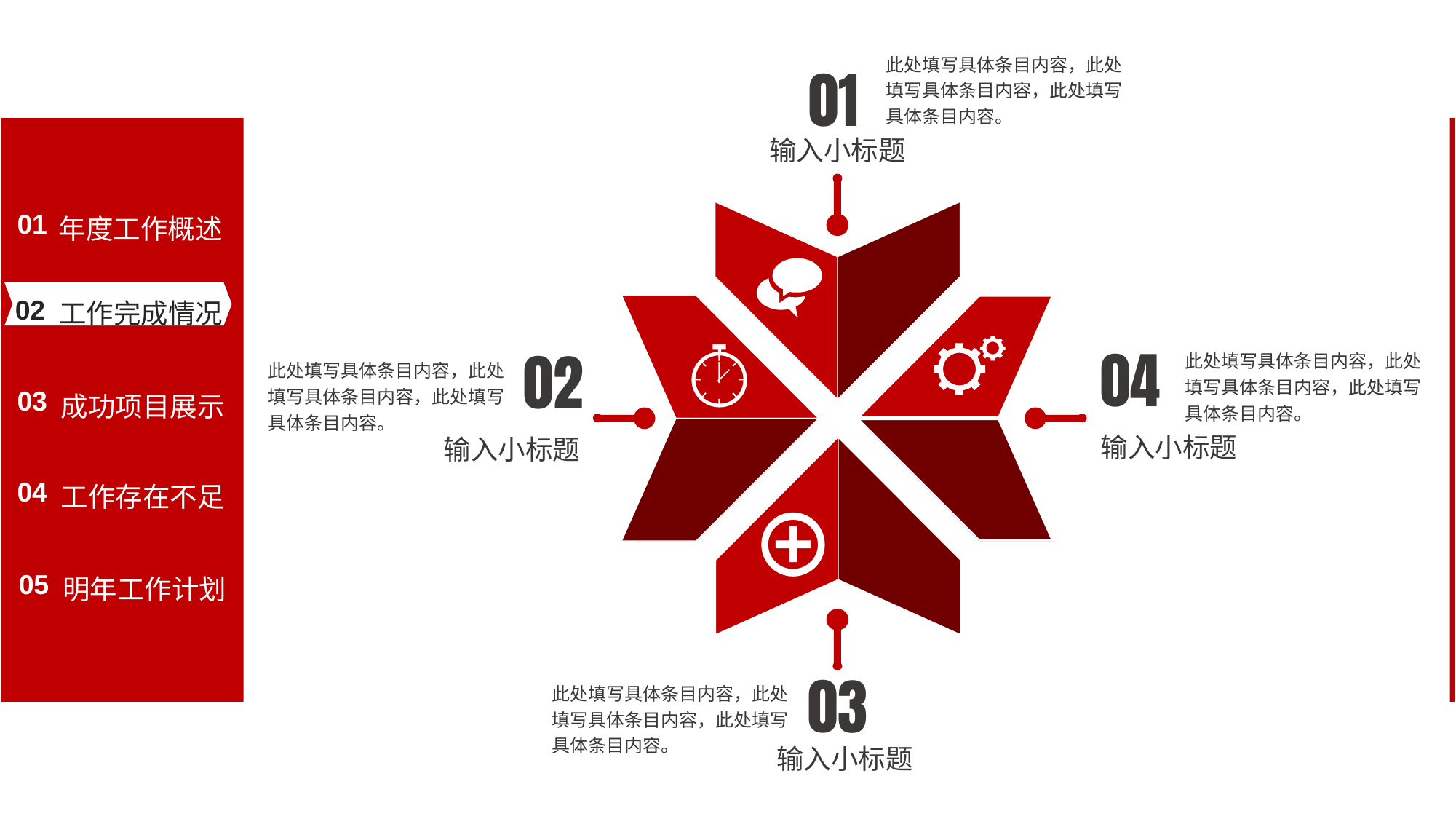

此处填写具体条目内容，此处填写具体条目内容，此处填写具体条目内容。
01

输入小标题

年度工作概述
01

工作完成情况

02

此处填写具体条目内容，此处填写具体条目内容，此处填写具体条目内容。
04
02

此处填写具体条目内容，此处填写具体条目内容，此处填写具体条目内容。
成功项目展示
03

输入小标题
输入小标题

工作存在不足
04

明年工作计划
05

03
此处填写具体条目内容，此处填写具体条目内容，此处填写具体条目内容。
输入小标题